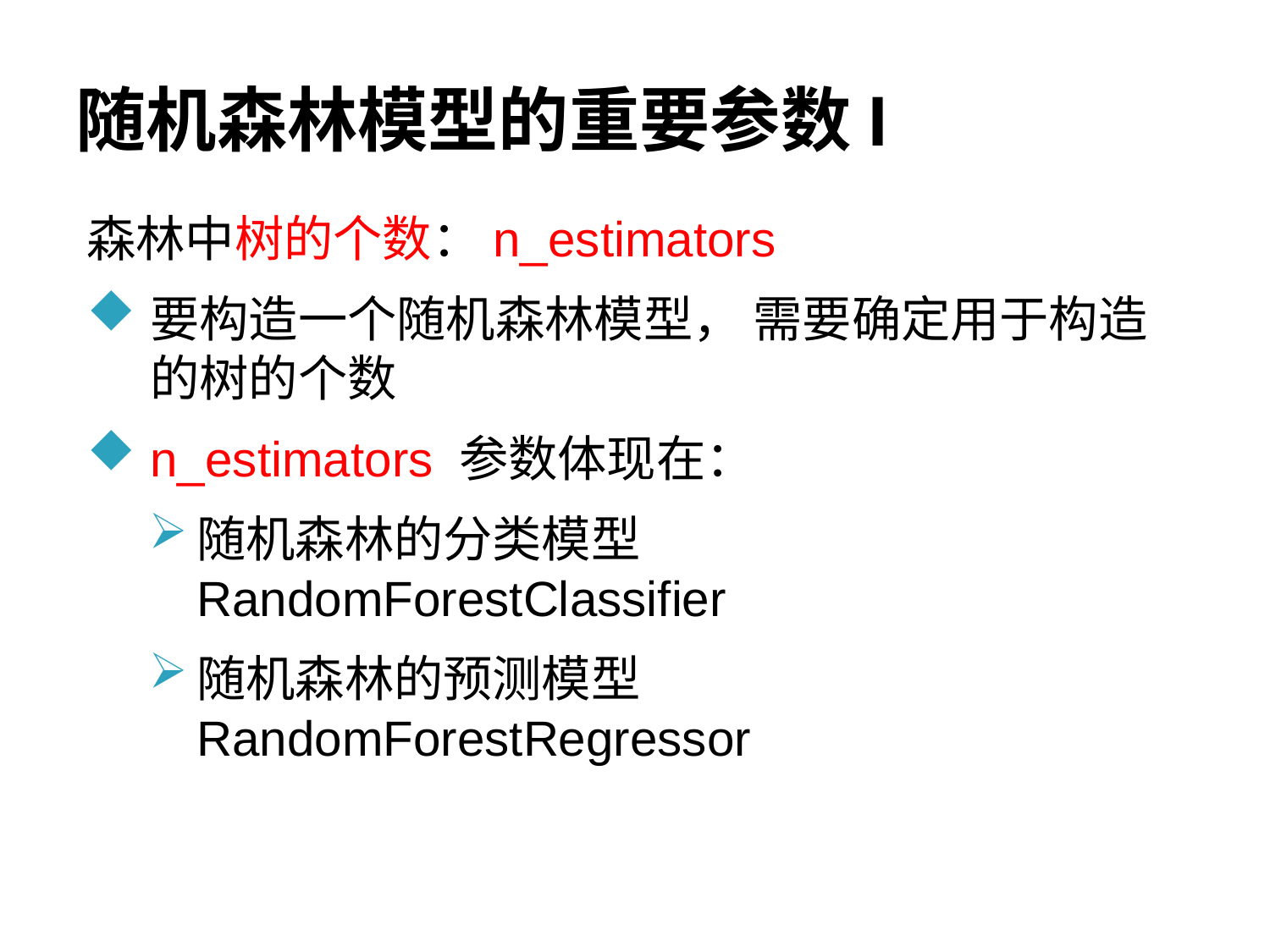

# 随机森林模型的重要参数I
森林中树的个数：n_estimators
要构造一个随机森林模型， 需要确定用于构造的树的个数
n_estimators 参数体现在：
随机森林的分类模型RandomForestClassifier
随机森林的预测模型RandomForestRegressor